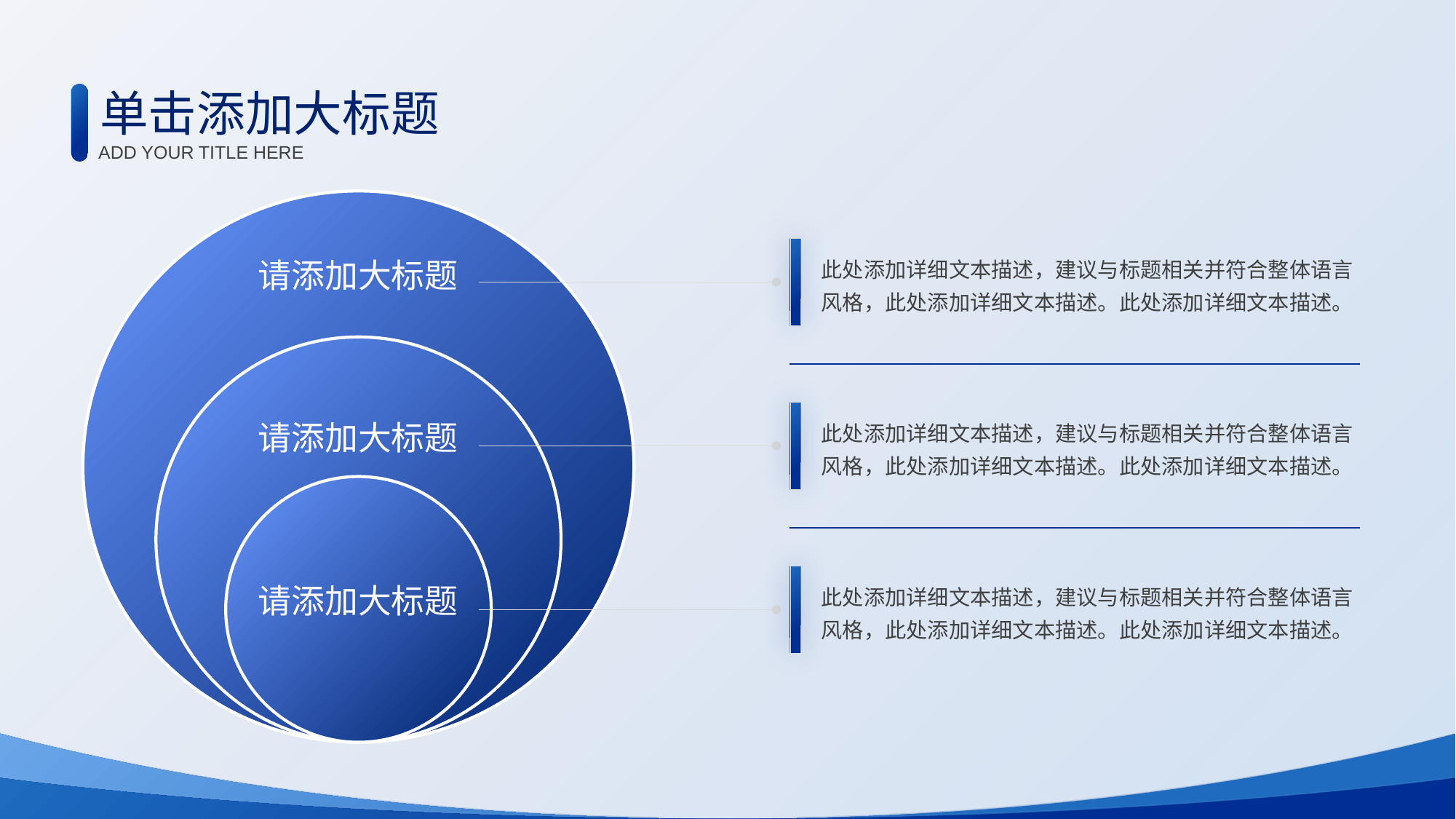

单击添加大标题

ADD YOUR TITLE HERE

此处添加详细文本描述，建议与标题相关并符合整体语言风格，此处添加详细文本描述。此处添加详细文本描述。
请添加大标题

请添加大标题
此处添加详细文本描述，建议与标题相关并符合整体语言风格，此处添加详细文本描述。此处添加详细文本描述。

请添加大标题
此处添加详细文本描述，建议与标题相关并符合整体语言风格，此处添加详细文本描述。此处添加详细文本描述。